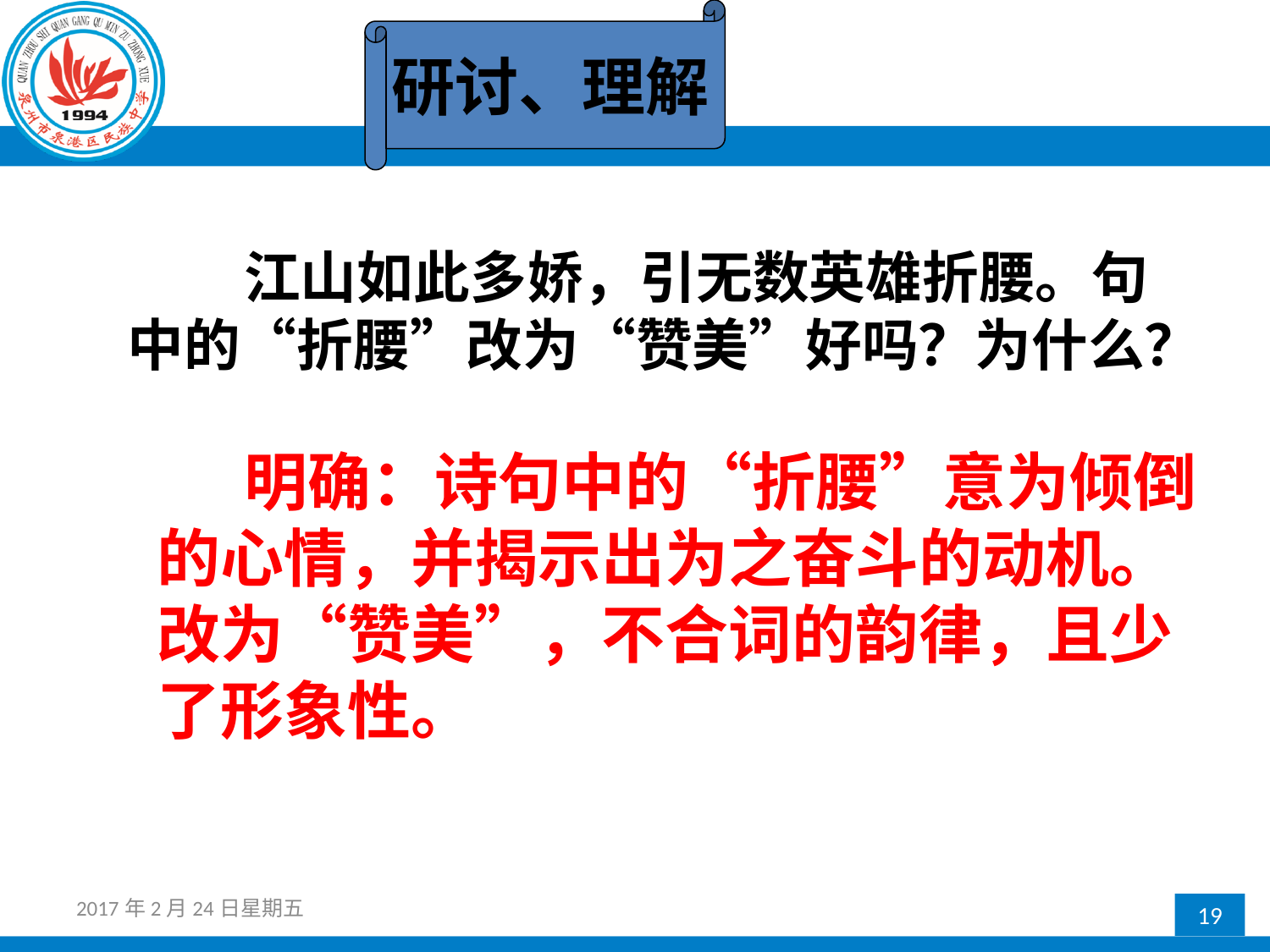

研讨、理解
        江山如此多娇，引无数英雄折腰。句中的“折腰”改为“赞美”好吗？为什么？
     明确：诗句中的“折腰”意为倾倒的心情，并揭示出为之奋斗的动机。改为“赞美”，不合词的韵律，且少了形象性。
2017年2月24日星期五